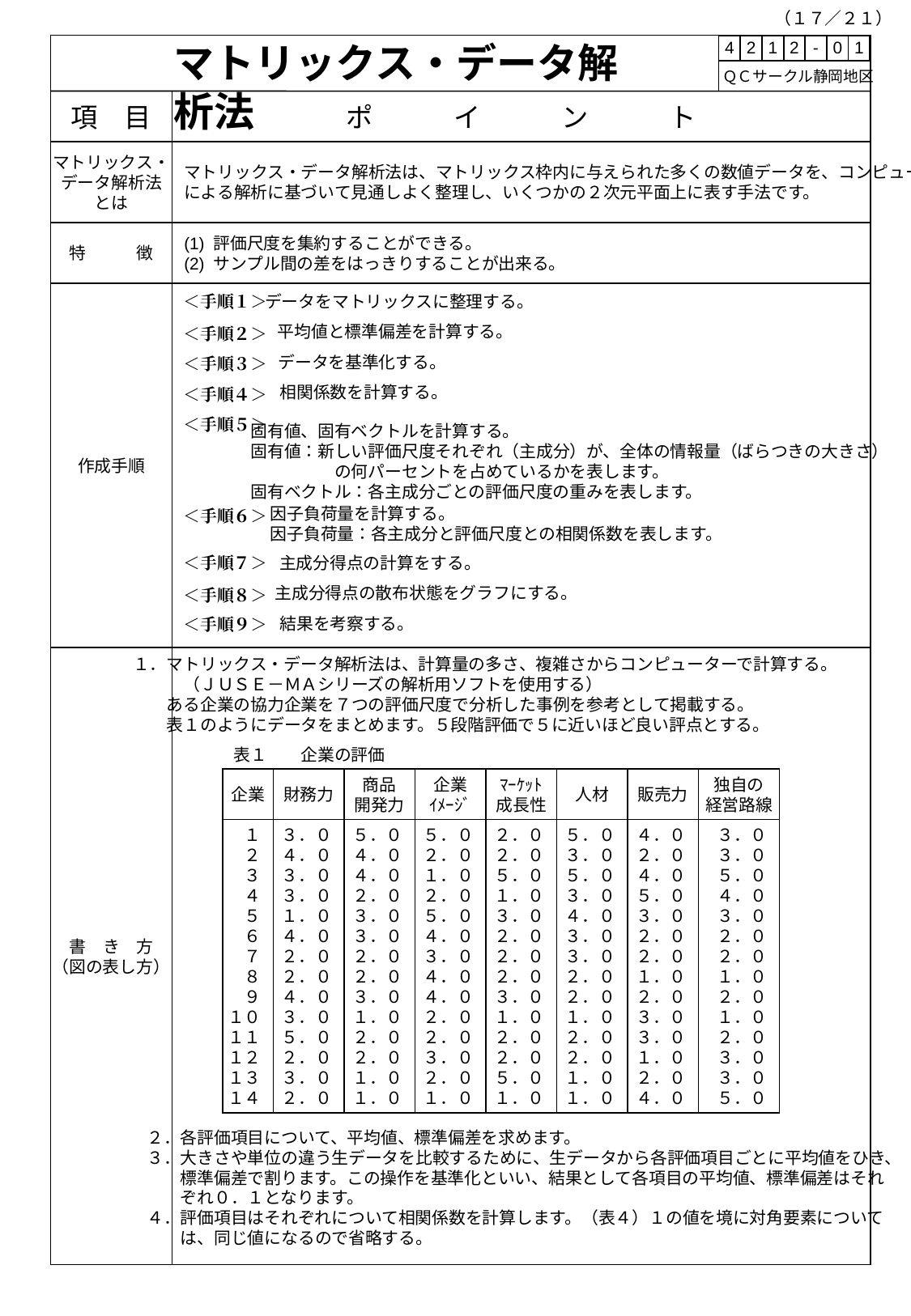

（１７／２１）
マトリックス・データ解析法

| 4 | 2 | 1 | 2 | - | 0 | 1 |
| --- | --- | --- | --- | --- | --- | --- |
 ＱＣサークル静岡地区

項　目
ポ　　　イ　　　ン　　　ト
マトリックス・
データ解析法
とは
マトリックス・データ解析法は、マトリックス枠内に与えられた多くの数値データを、コンピューター
による解析に基づいて見通しよく整理し、いくつかの２次元平面上に表す手法です。
特　　　徴
(1) 評価尺度を集約することができる。
(2) サンプル間の差をはっきりすることが出来る。
作成手順

＜手順１＞
データをマトリックスに整理する。
平均値と標準偏差を計算する。
＜手順２＞
データを基準化する。
＜手順３＞
相関係数を計算する。
＜手順４＞
＜手順５＞
固有値、固有ベクトルを計算する。
固有値：新しい評価尺度それぞれ（主成分）が、全体の情報量（ばらつきの大きさ）
　　　　　の何パーセントを占めているかを表します。
固有ベクトル：各主成分ごとの評価尺度の重みを表します。
因子負荷量を計算する。
因子負荷量：各主成分と評価尺度との相関係数を表します。
＜手順６＞
＜手順７＞
主成分得点の計算をする。
主成分得点の散布状態をグラフにする。
＜手順８＞
結果を考察する。
＜手順９＞
書　き　方
（図の表し方）
１．マトリックス・データ解析法は、計算量の多さ、複雑さからコンピューターで計算する。
　　　（ＪＵＳＥ－ＭＡシリーズの解析用ソフトを使用する）
　　ある企業の協力企業を７つの評価尺度で分析した事例を参考として掲載する。
　　表１のようにデータをまとめます。５段階評価で５に近いほど良い評点とする。
表１　　企業の評価
企業
財務力
商品
開発力
企業
ｲﾒｰｼﾞ
ﾏｰｹｯﾄ
成長性
人材
販売力
独自の
経営路線
１
２
３
４
５
６
７
８
９
１０
１１
１２
１３
１４
３．０
４．０
３．０
３．０
１．０
４．０
２．０
２．０
４．０
３．０
５．０
２．０
３．０
２．０
５．０
４．０
４．０
２．０
３．０
３．０
２．０
２．０
３．０
１．０
２．０
２．０
１．０
１．０
５．０
２．０
１．０
２．０
５．０
４．０
３．０
４．０
４．０
２．０
２．０
３．０
２．０
１．０
２．０
２．０
５．０
１．０
３．０
２．０
２．０
２．０
３．０
１．０
２．０
２．０
５．０
１．０
５．０
３．０
５．０
３．０
４．０
３．０
３．０
２．０
２．０
１．０
２．０
２．０
１．０
１．０
４．０
２．０
４．０
５．０
３．０
２．０
２．０
１．０
２．０
３．０
３．０
１．０
２．０
４．０
３．０
３．０
５．０
４．０
３．０
２．０
２．０
１．０
２．０
１．０
２．０
３．０
３．０
５．０
２．各評価項目について、平均値、標準偏差を求めます。
３．大きさや単位の違う生データを比較するために、生データから各評価項目ごとに平均値をひき、
　　標準偏差で割ります。この操作を基準化といい、結果として各項目の平均値、標準偏差はそれ
　　ぞれ０．１となります。
４．評価項目はそれぞれについて相関係数を計算します。（表４）１の値を境に対角要素について
　　は、同じ値になるので省略する。